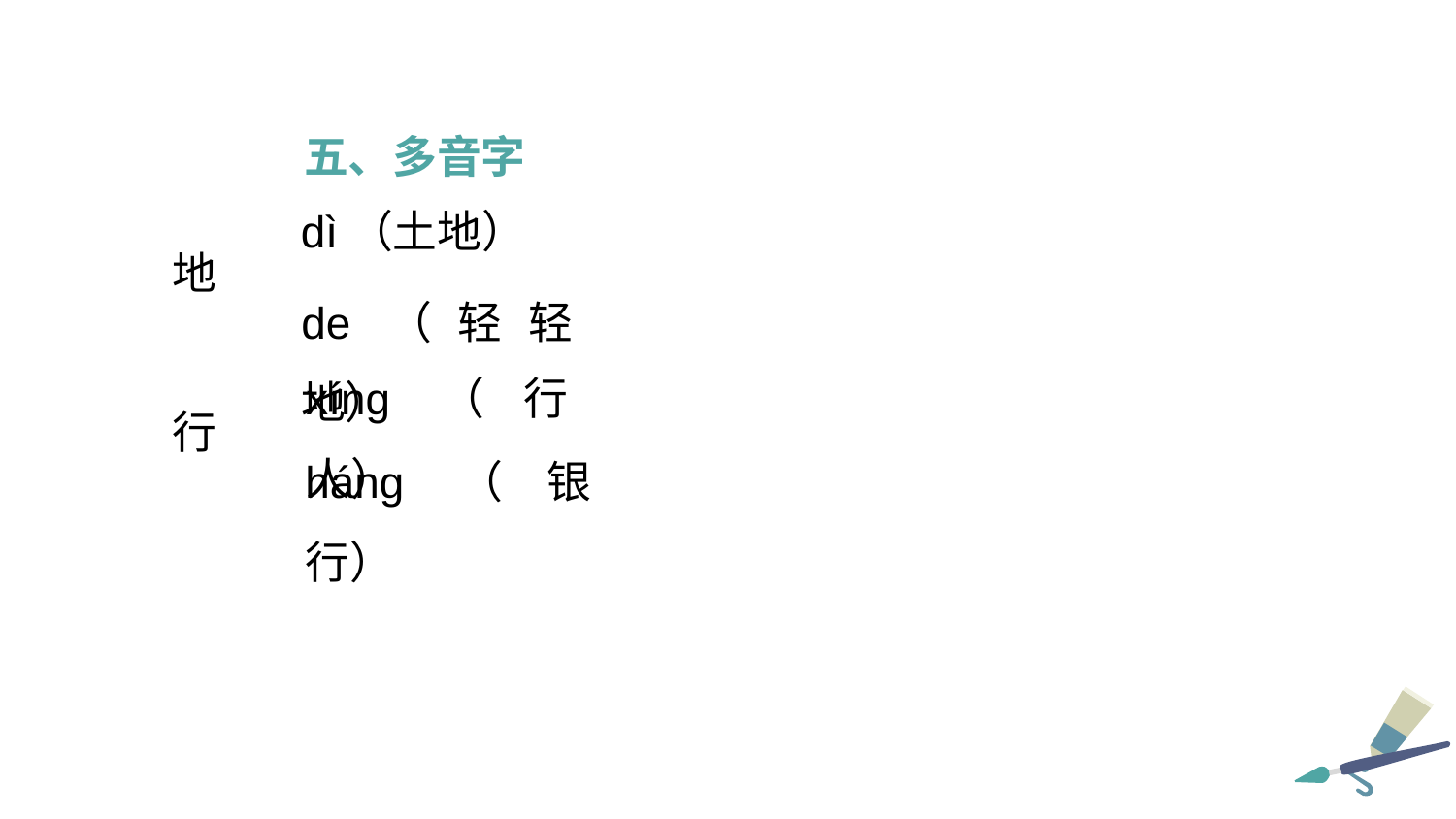

五、多音字

dì（土地）
地
de（轻轻地）
xíng（行人）
行
háng（银行）